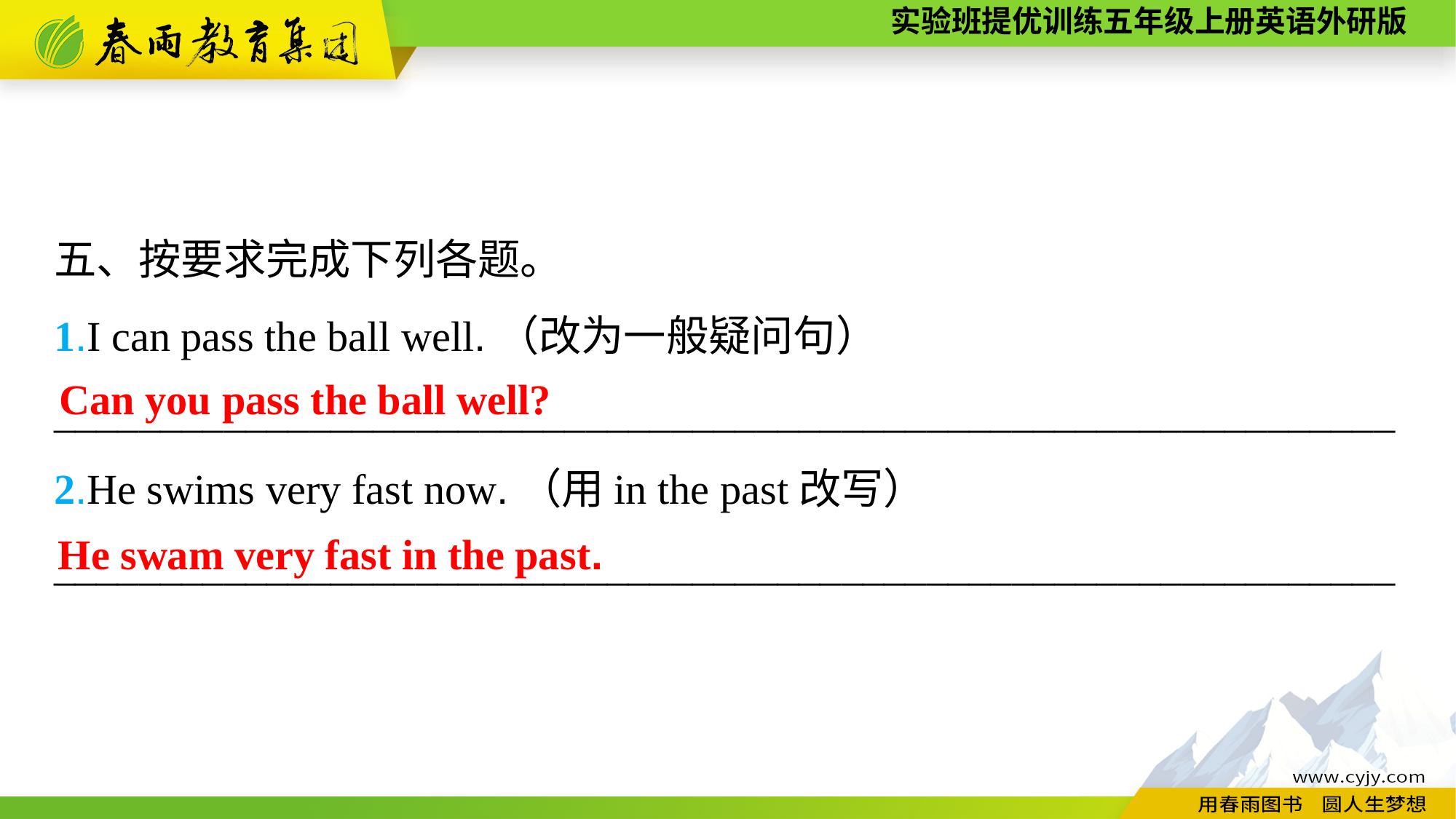

五、按要求完成下列各题。
1.I can pass the ball well.（改为一般疑问句）
_______________________________________________________________
2.He swims very fast now.（用in the past改写）
_______________________________________________________________
Can you pass the ball well?
He swam very fast in the past.